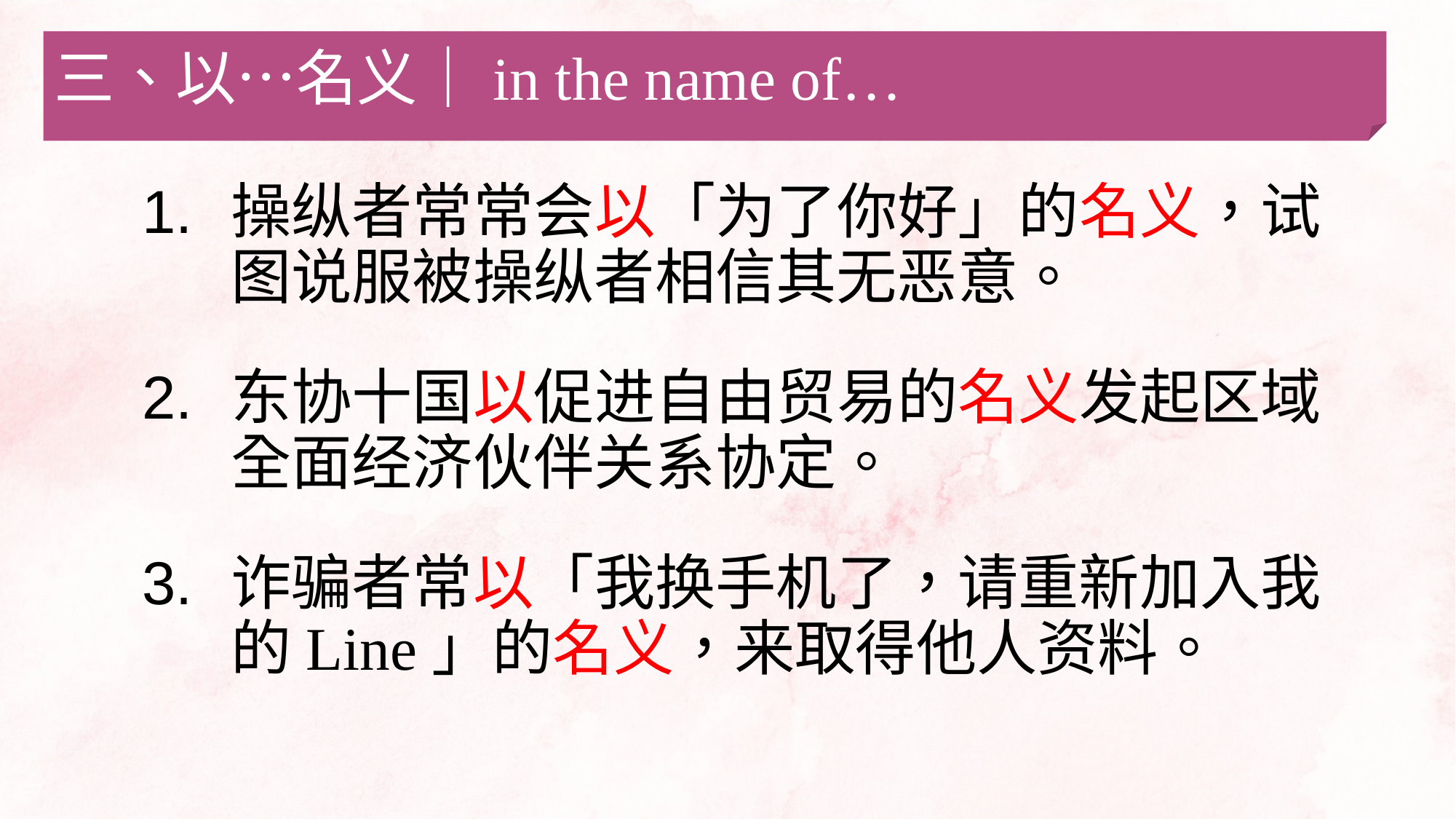

三、以…名义｜in the name of…
操纵者常常会以「为了你好」的名义，试图说服被操纵者相信其无恶意。
东协十国以促进自由贸易的名义发起区域全面经济伙伴关系协定。
诈骗者常以「我换手机了，请重新加入我的Line」的名义，来取得他人资料。